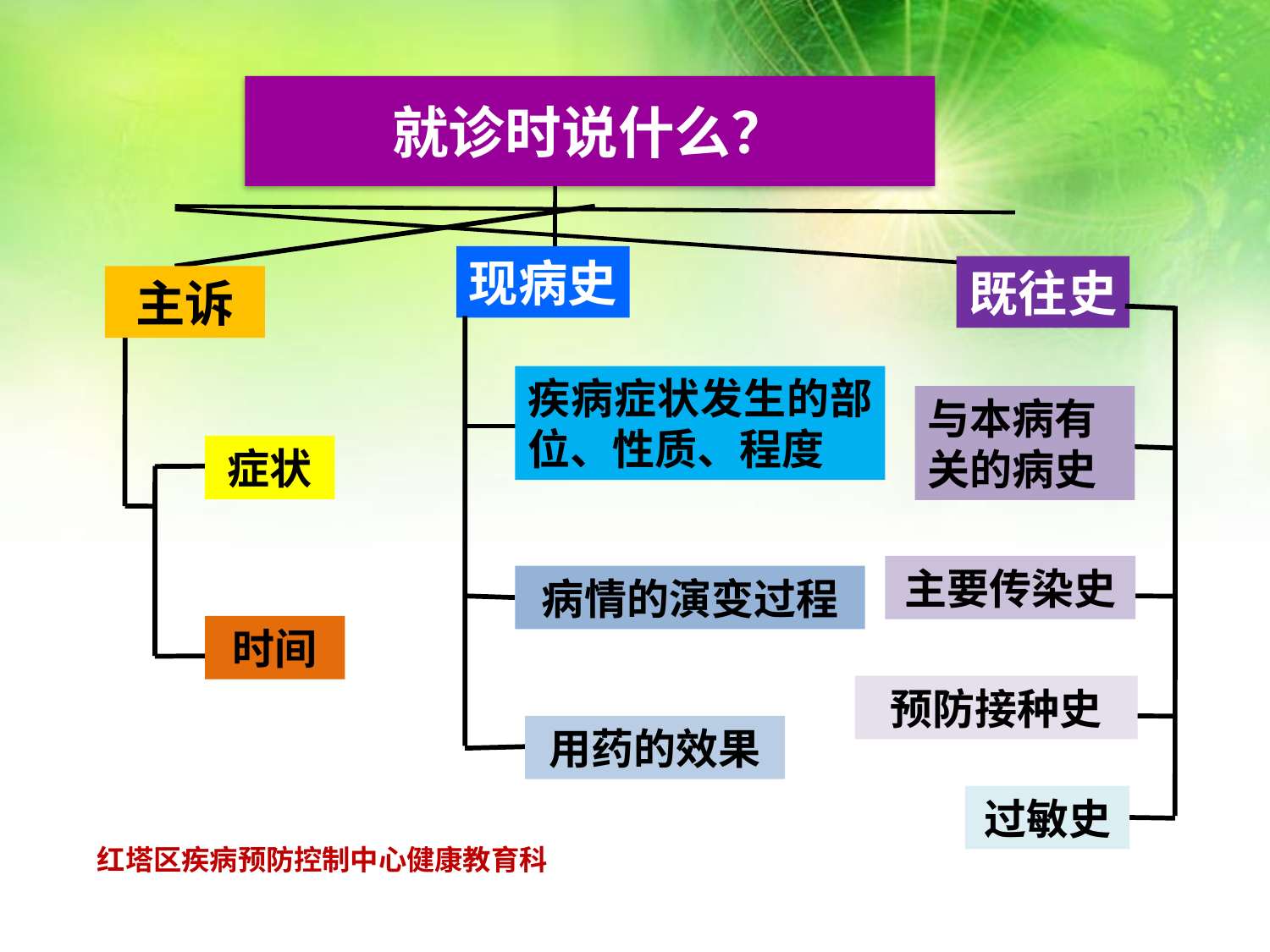

就诊时说什么？

现病史
既往史
主诉
疾病症状发生的部位、性质、程度
与本病有关的病史
症状
主要传染史
病情的演变过程
时间
预防接种史
用药的效果
过敏史
红塔区疾病预防控制中心健康教育科